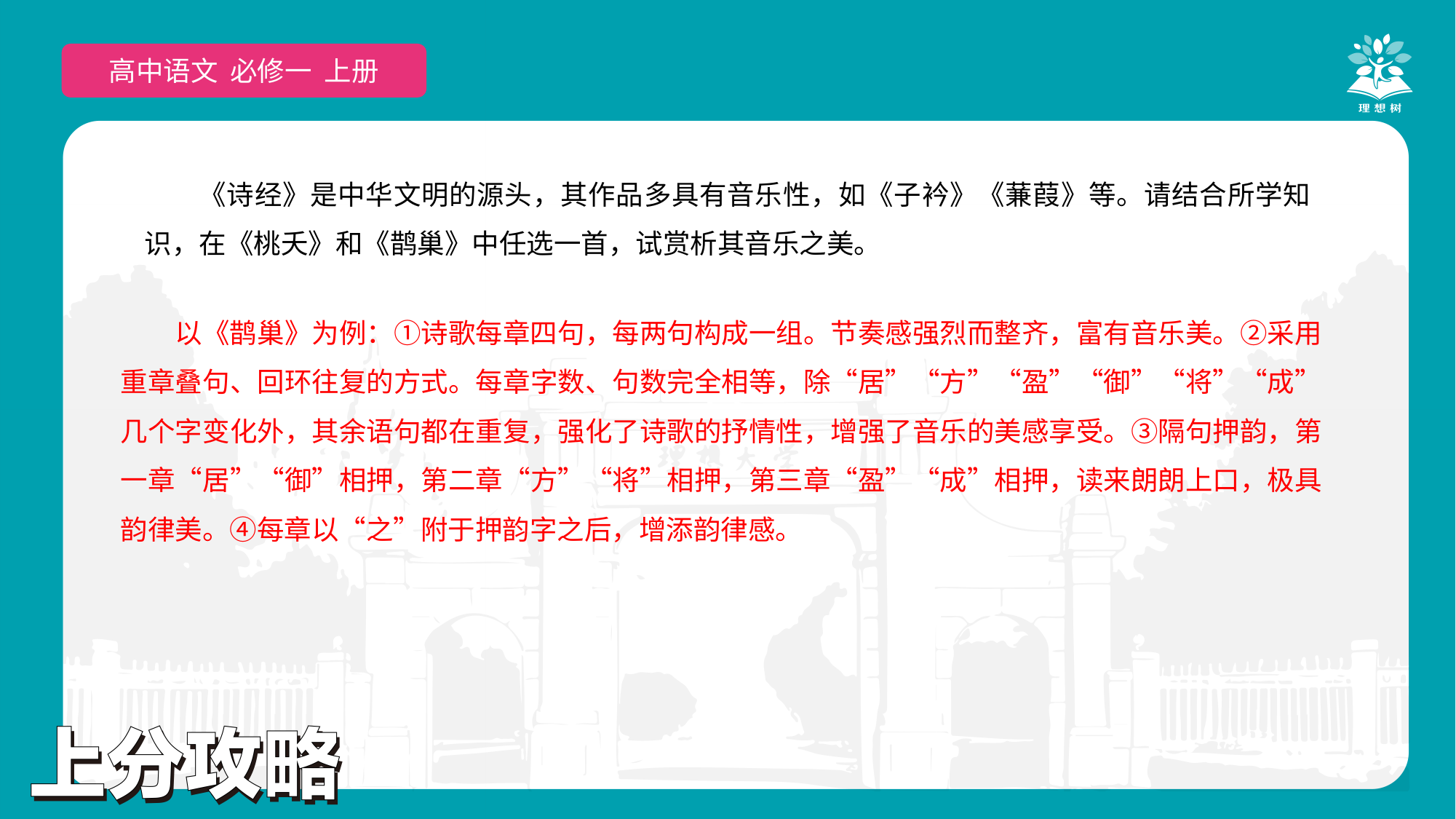

高中语文  必修一  上册
《诗经》是中华文明的源头，其作品多具有音乐性，如《子衿》《蒹葭》等。请结合所学知识，在《桃夭》和《鹊巢》中任选一首，试赏析其音乐之美。
以《鹊巢》为例：①诗歌每章四句，每两句构成一组。节奏感强烈而整齐，富有音乐美。②采用重章叠句、回环往复的方式。每章字数、句数完全相等，除“居”“方”“盈”“御”“将”“成”几个字变化外，其余语句都在重复，强化了诗歌的抒情性，增强了音乐的美感享受。③隔句押韵，第一章“居”“御”相押，第二章“方”“将”相押，第三章“盈”“成”相押，读来朗朗上口，极具韵律美。④每章以“之”附于押韵字之后，增添韵律感。